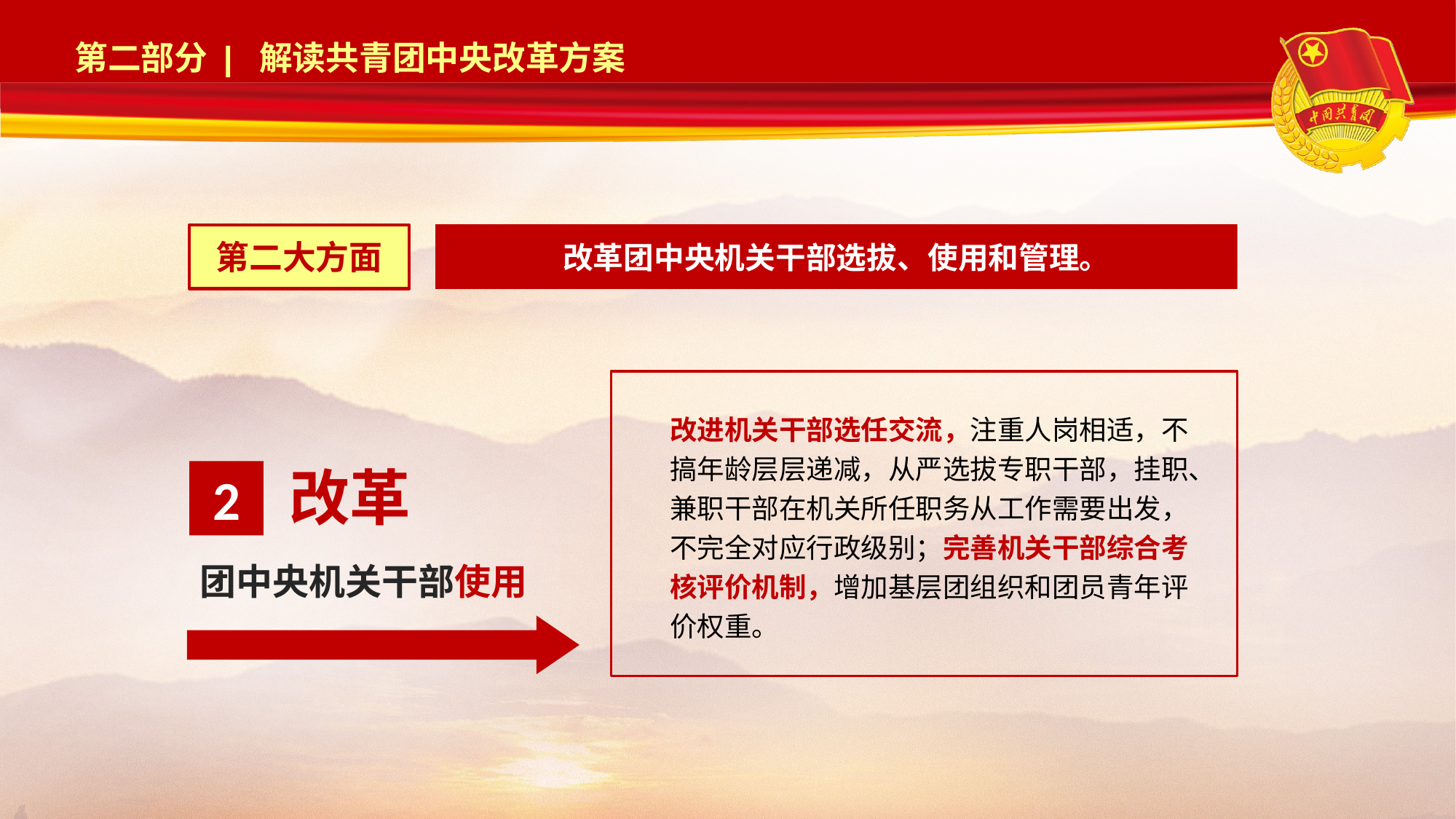

改革团中央机关干部选拔、使用和管理。
第二大方面

改进机关干部选任交流，注重人岗相适，不搞年龄层层递减，从严选拔专职干部，挂职、兼职干部在机关所任职务从工作需要出发，不完全对应行政级别；完善机关干部综合考核评价机制，增加基层团组织和团员青年评价权重。
改革
2
团中央机关干部使用